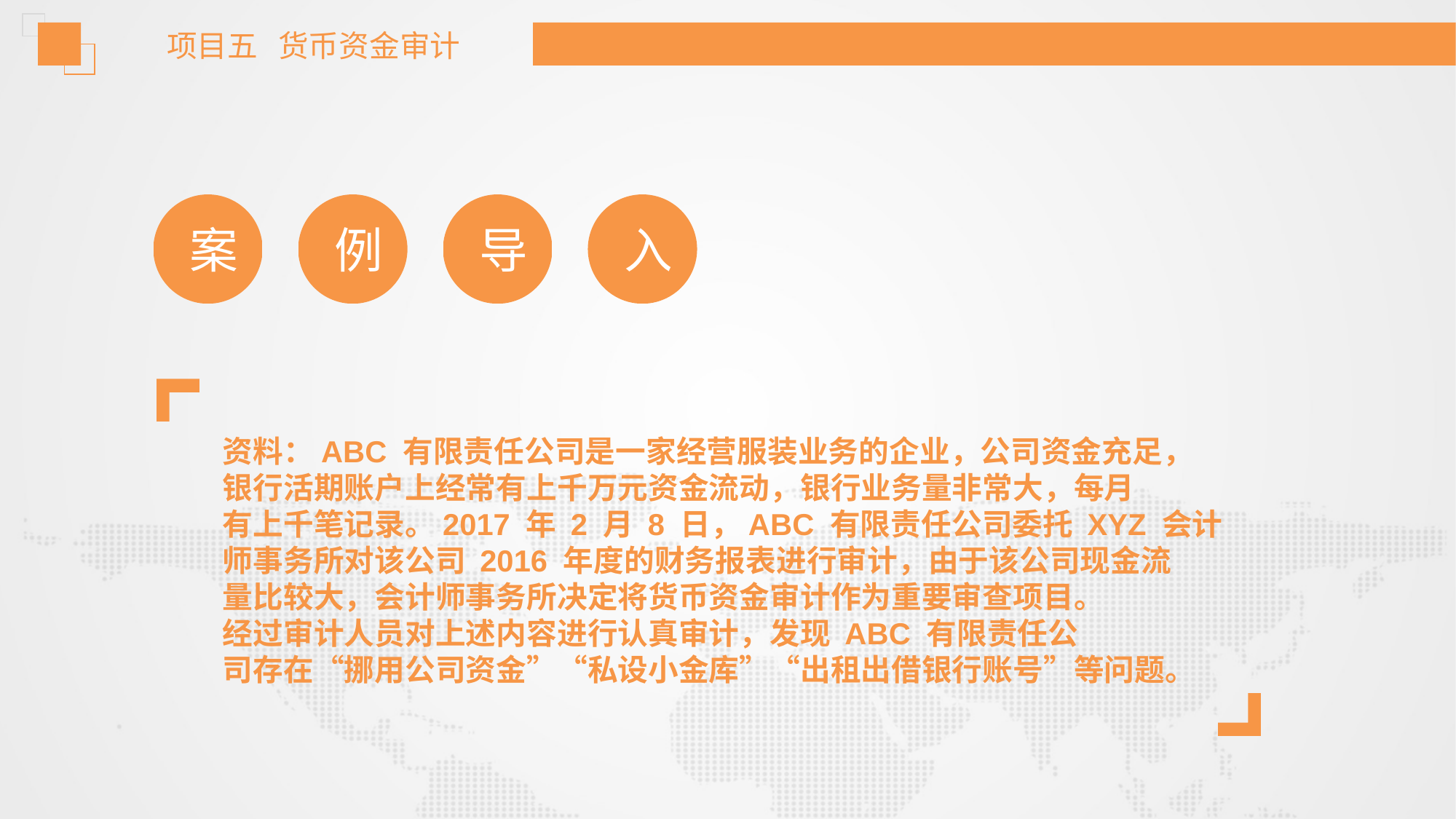

项目五   货币资金审计

案

例

导

入

资料：ABC 有限责任公司是一家经营服装业务的企业，公司资金充足，
银行活期账户上经常有上千万元资金流动，银行业务量非常大，每月
有上千笔记录。2017 年 2 月 8 日，ABC 有限责任公司委托 XYZ 会计
师事务所对该公司 2016 年度的财务报表进行审计，由于该公司现金流
量比较大，会计师事务所决定将货币资金审计作为重要审查项目。
经过审计人员对上述内容进行认真审计，发现 ABC 有限责任公
司存在“挪用公司资金”“私设小金库”“出租出借银行账号”等问题。